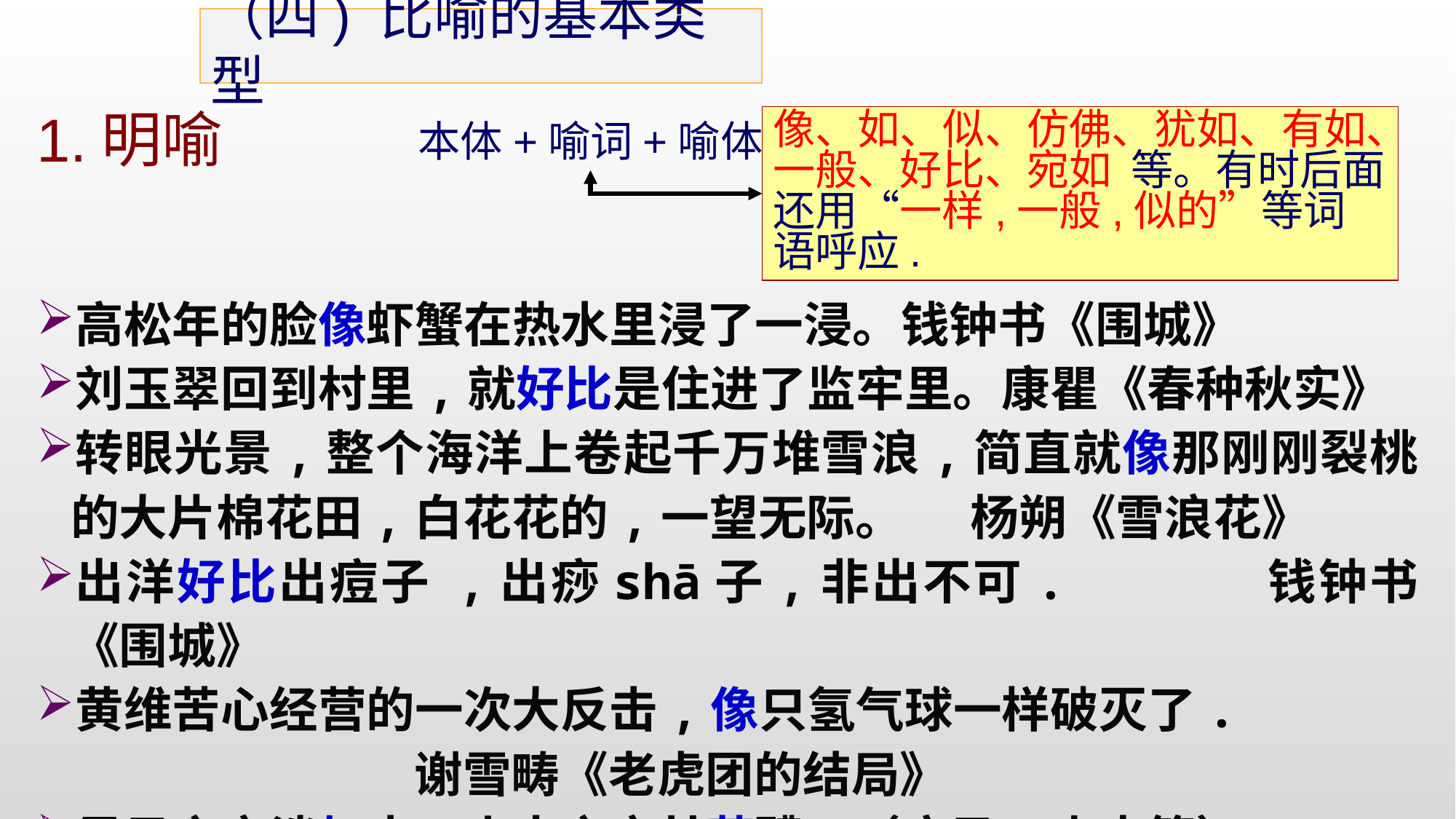

（四) 比喻的基本类型
像、如、似、仿佛、犹如、有如、一般、好比、宛如  等。有时后面还用“一样,一般,似的”等词语呼应.
1.明喻
本体+喻词+喻体
高松年的脸像虾蟹在热水里浸了一浸。钱钟书《围城》
刘玉翠回到村里,就好比是住进了监牢里。康瞿《春种秋实》
转眼光景,整个海洋上卷起千万堆雪浪,简直就像那刚刚裂桃的大片棉花田,白花花的,一望无际。      杨朔《雪浪花》
出洋好比出痘子 ,出痧shā子,非出不可.      钱钟书《围城》
黄维苦心经营的一次大反击,像只氢气球一样破灭了.
                                 谢雪畴《老虎团的结局》
君子之交淡如水，小人之交甘若醴。（庄子·山木篇）